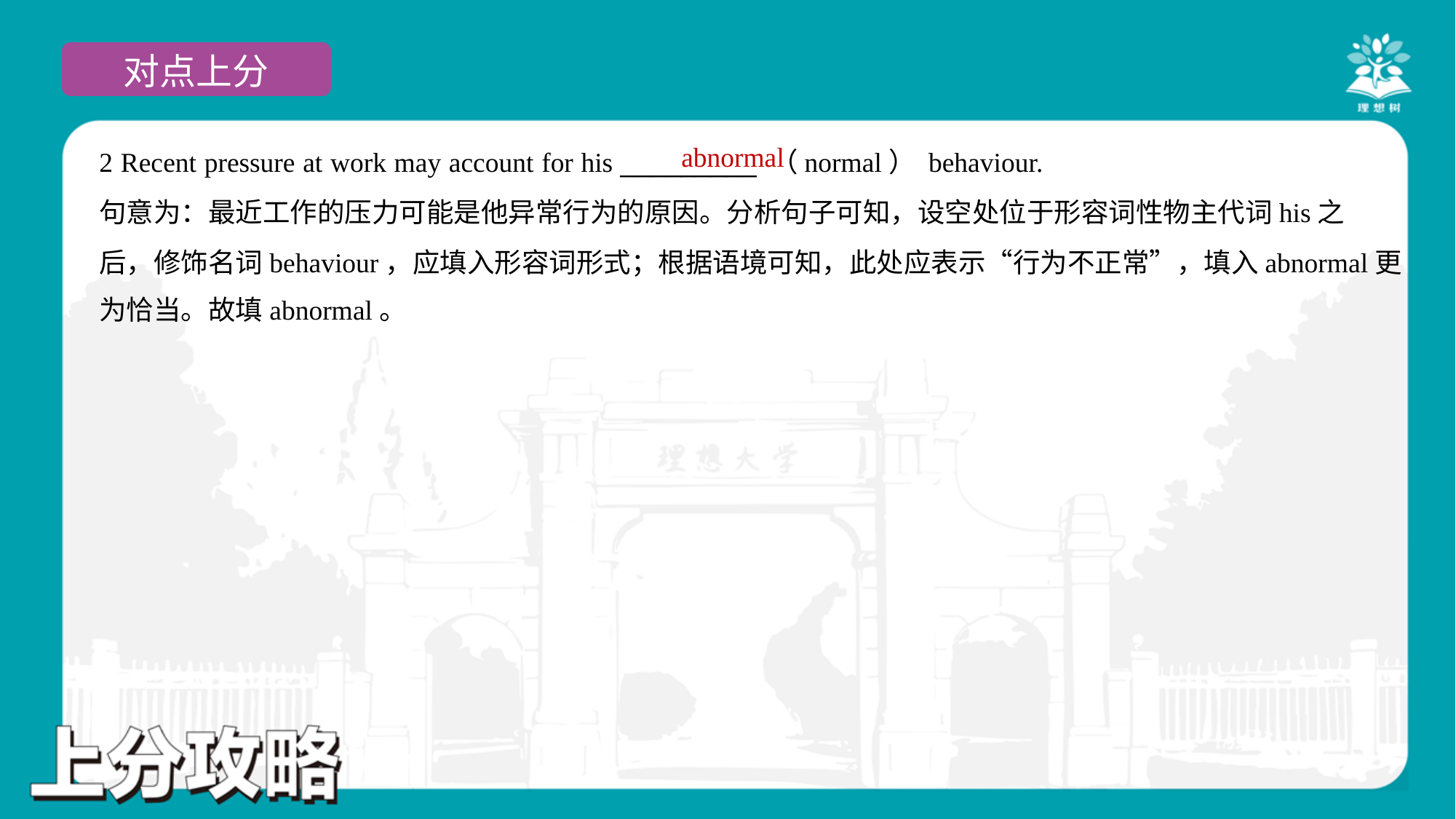

abnormal
2 Recent pressure at work may account for his _________ （normal） behaviour.
句意为：最近工作的压力可能是他异常行为的原因。分析句子可知，设空处位于形容词性物主代词his之
后，修饰名词behaviour，应填入形容词形式；根据语境可知，此处应表示“行为不正常”，填入abnormal更
为恰当。故填abnormal。